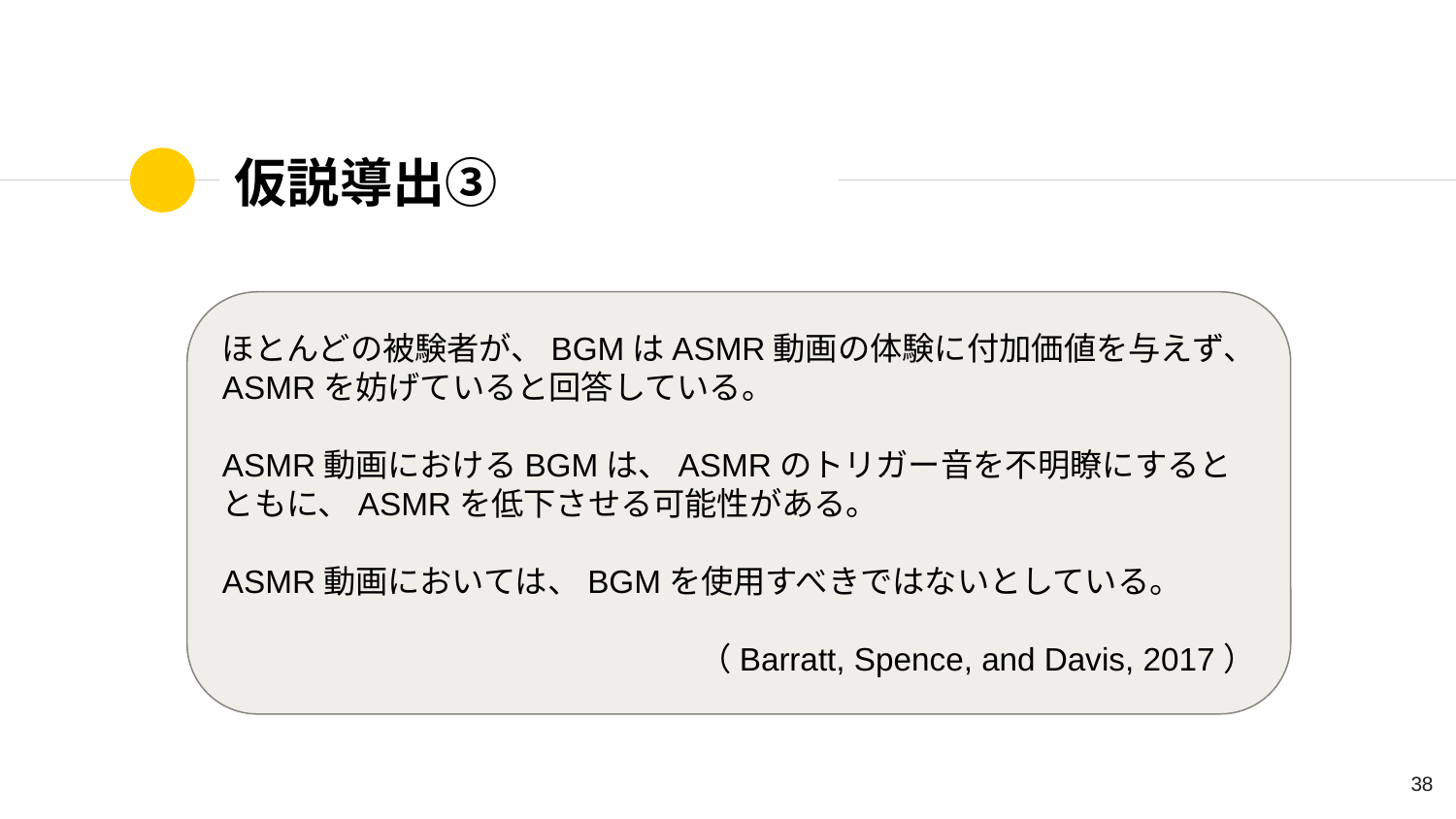

# 仮説導出③

ほとんどの被験者が、BGMはASMR動画の体験に付加価値を与えず、ASMRを妨げていると回答している。

ASMR動画におけるBGMは、ASMRのトリガー音を不明瞭にするとともに、ASMRを低下させる可能性がある。

ASMR動画においては、BGMを使用すべきではないとしている。

（Barratt, Spence, and Davis, 2017）

38